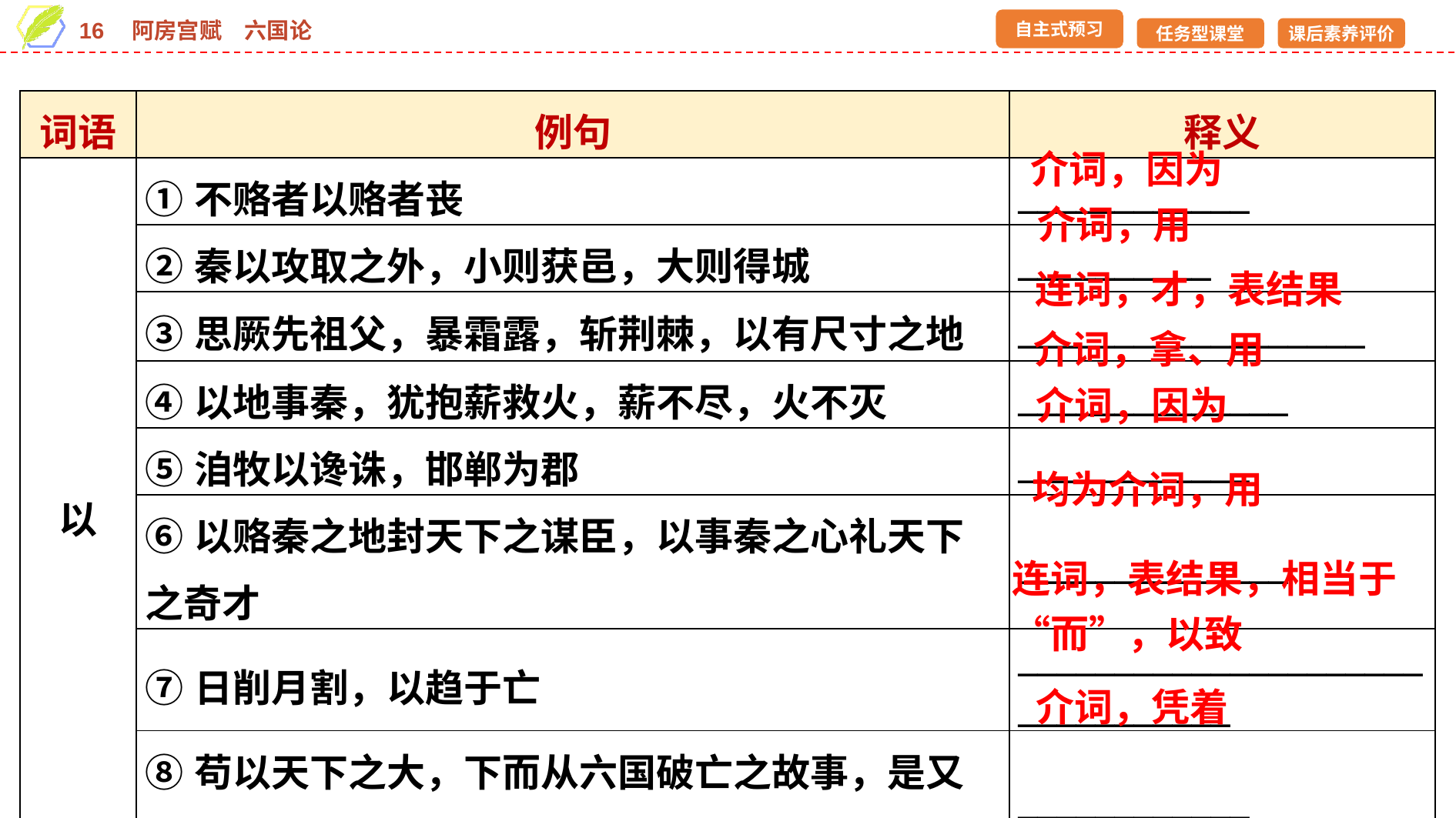

| 词语 | 例句 | 释义 |
| --- | --- | --- |
| 以 | ①不赂者以赂者丧 | \_\_\_\_\_\_\_\_\_\_\_\_ |
|  | ②秦以攻取之外，小则获邑，大则得城 | \_\_\_\_\_\_\_\_\_\_ |
|  | ③思厥先祖父，暴霜露，斩荆棘，以有尺寸之地 | \_\_\_\_\_\_\_\_\_\_\_\_\_\_\_\_\_\_ |
|  | ④以地事秦，犹抱薪救火，薪不尽，火不灭 | \_\_\_\_\_\_\_\_\_\_\_\_\_\_ |
|  | ⑤洎牧以谗诛，邯郸为郡 | \_\_\_\_\_\_\_\_\_\_\_\_ |
|  | ⑥以赂秦之地封天下之谋臣，以事秦之心礼天下之奇才 | \_\_\_\_\_\_\_\_\_\_\_\_\_\_ |
|  | ⑦日削月割，以趋于亡 | \_\_\_\_\_\_\_\_\_\_\_\_\_\_\_\_\_\_\_\_\_\_\_\_\_\_\_\_\_\_\_\_ |
|  | ⑧苟以天下之大，下而从六国破亡之故事，是又在六国下矣 | \_\_\_\_\_\_\_\_\_\_\_\_ |
介词，因为
介词，用
连词，才，表结果
介词，拿、用
介词，因为
均为介词，用
连词，表结果，相当于“而”，以致
介词，凭着